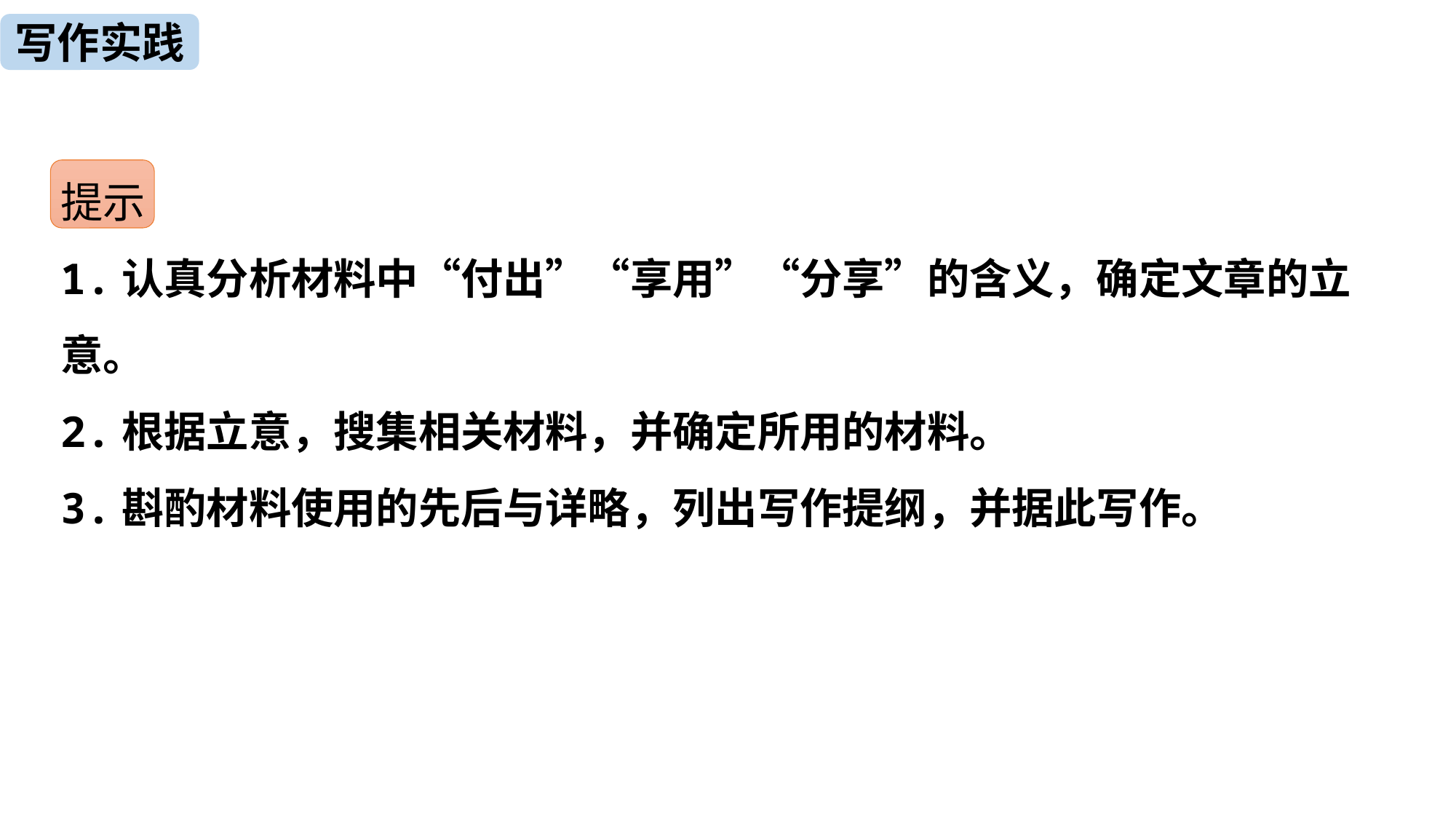

写作实践
提示
1.认真分析材料中“付出”“享用”“分享”的含义，确定文章的立意。
2.根据立意，搜集相关材料，并确定所用的材料。
3.斟酌材料使用的先后与详略，列出写作提纲，并据此写作。